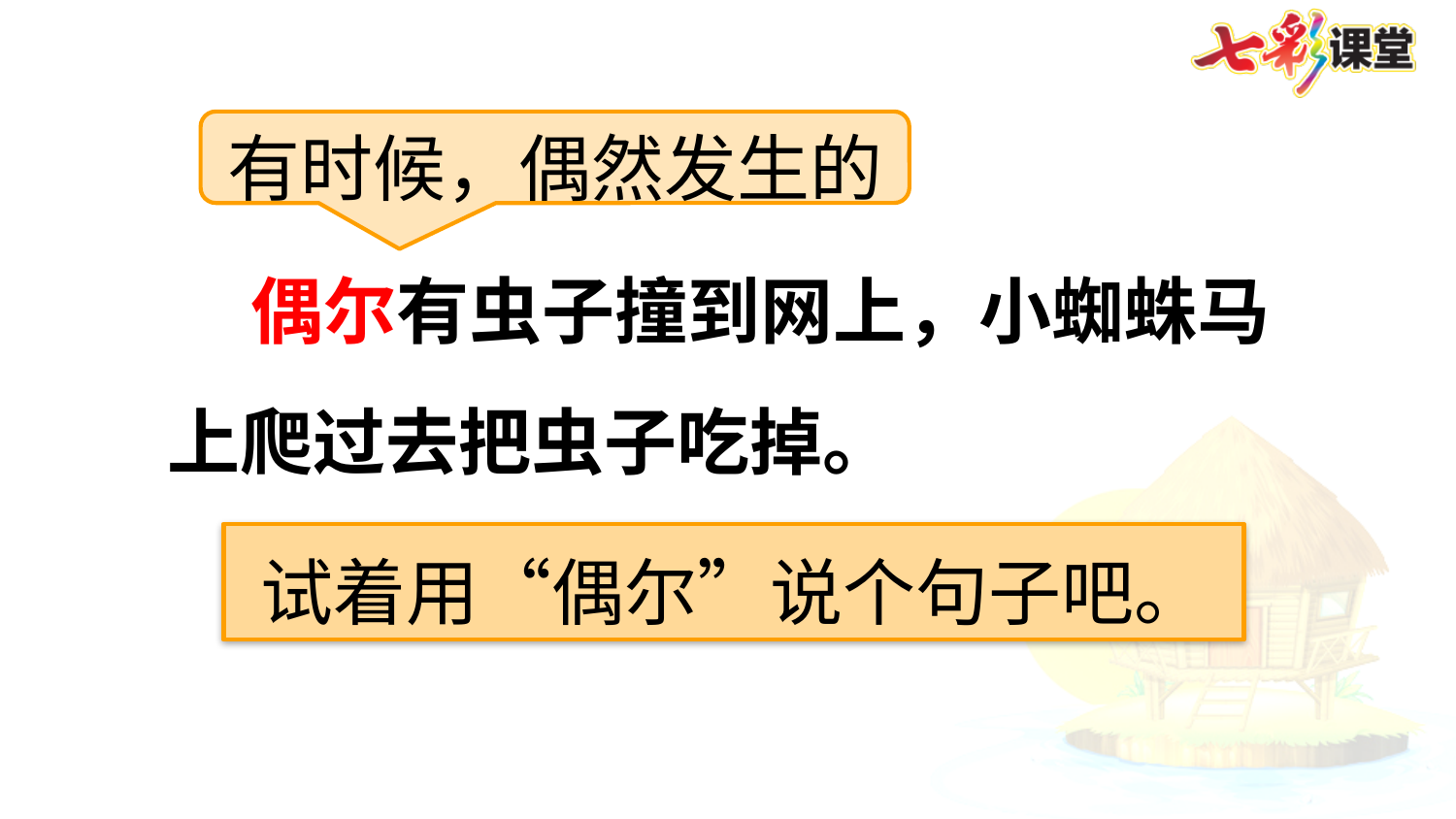

有时候，偶然发生的
    偶尔有虫子撞到网上，小蜘蛛马上爬过去把虫子吃掉。
试着用“偶尔”说个句子吧。